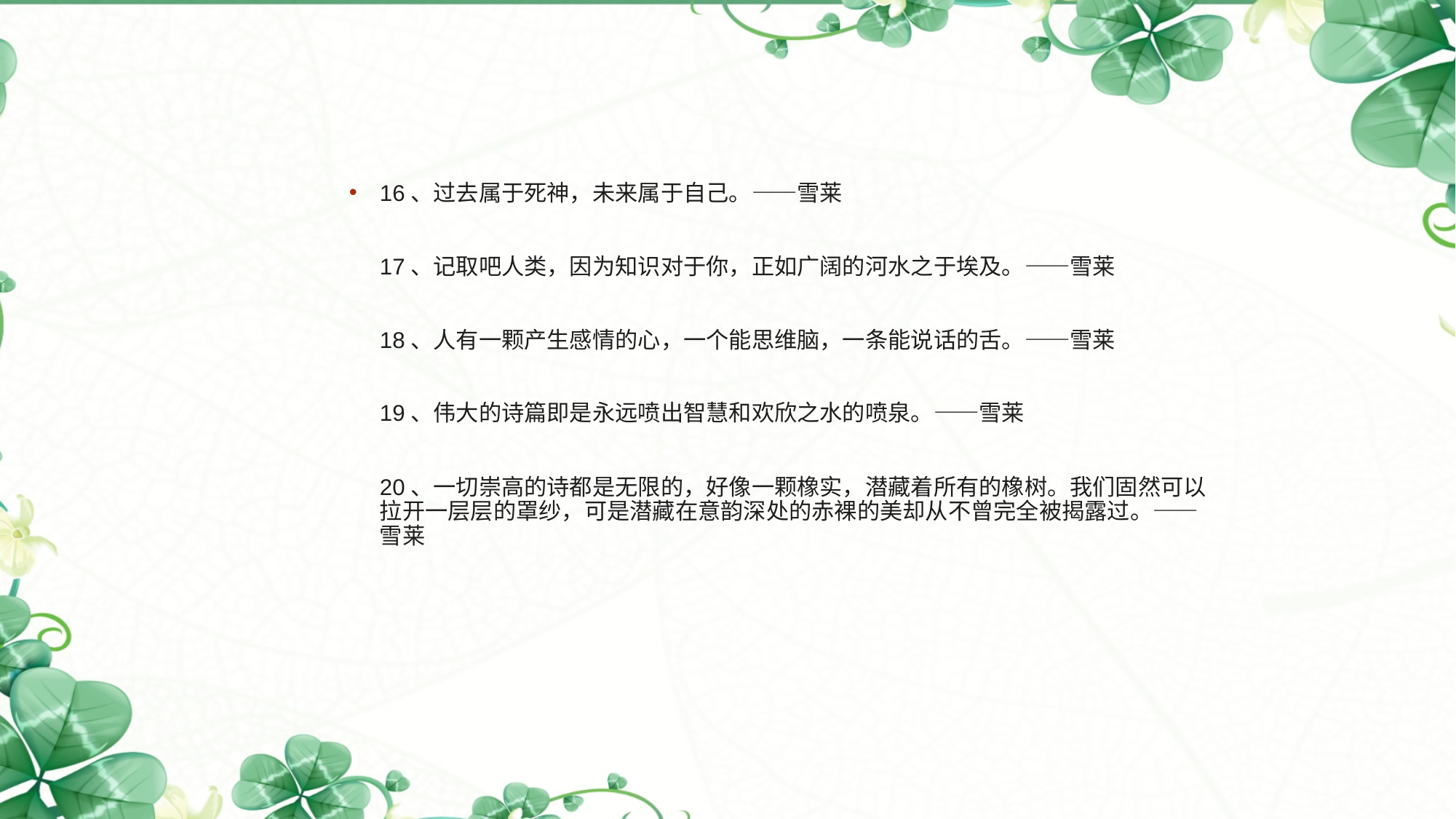

16、过去属于死神，未来属于自己。――雪莱
17、记取吧人类，因为知识对于你，正如广阔的河水之于埃及。――雪莱
18、人有一颗产生感情的心，一个能思维脑，一条能说话的舌。――雪莱
19、伟大的诗篇即是永远喷出智慧和欢欣之水的喷泉。――雪莱
20、一切崇高的诗都是无限的，好像一颗橡实，潜藏着所有的橡树。我们固然可以拉开一层层的罩纱，可是潜藏在意韵深处的赤裸的美却从不曾完全被揭露过。――雪莱